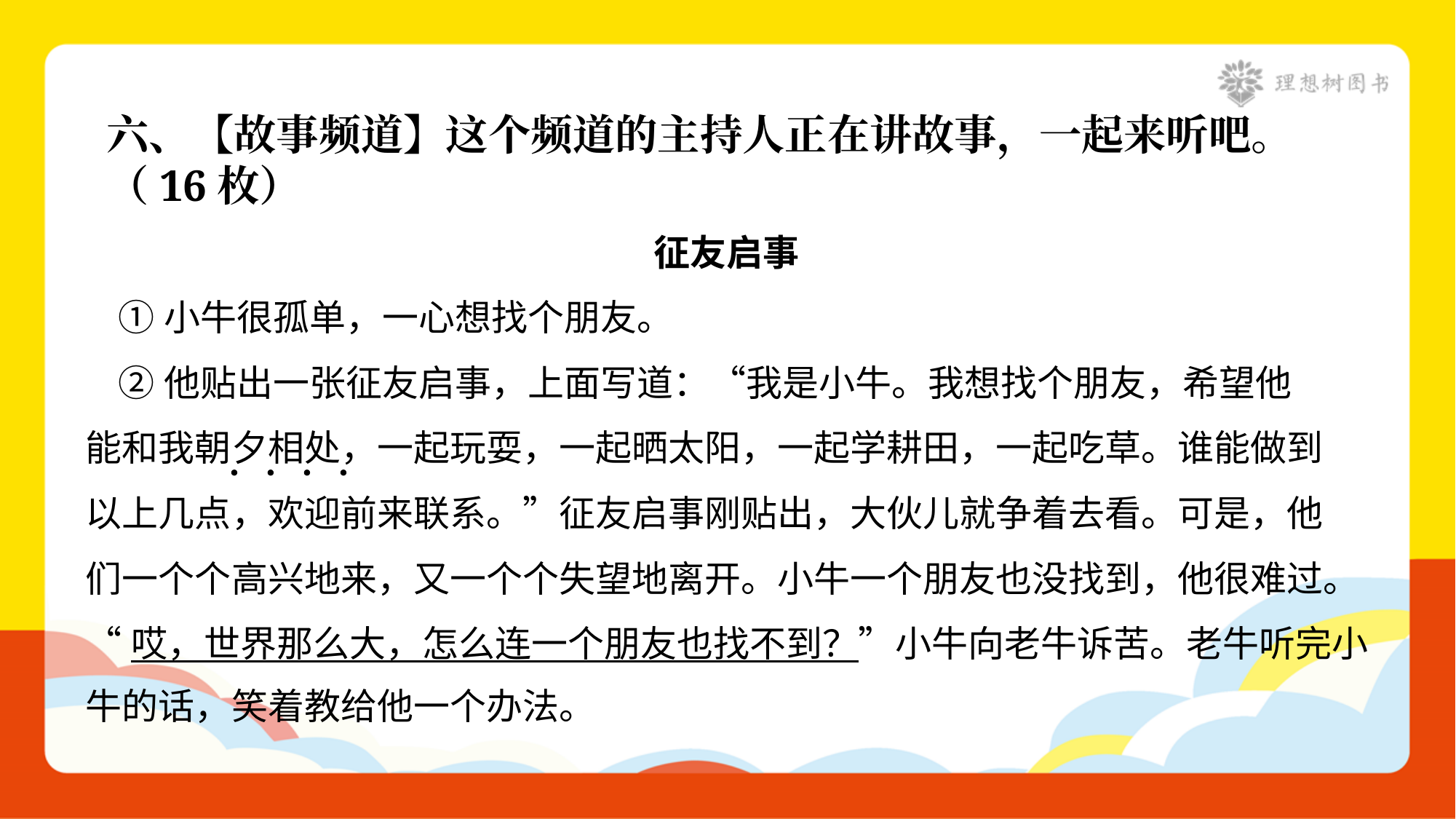

六、【故事频道】这个频道的主持人正在讲故事，一起来听吧。
（16枚）
征友启事
    ①小牛很孤单，一心想找个朋友。
    ②他贴出一张征友启事，上面写道：“我是小牛。我想找个朋友，希望他
能和我朝夕相处，一起玩耍，一起晒太阳，一起学耕田，一起吃草。谁能做到
以上几点，欢迎前来联系。”征友启事刚贴出，大伙儿就争着去看。可是，他
们一个个高兴地来，又一个个失望地离开。小牛一个朋友也没找到，他很难过。
“哎，世界那么大，怎么连一个朋友也找不到？”小牛向老牛诉苦。老牛听完小
牛的话，笑着教给他一个办法。